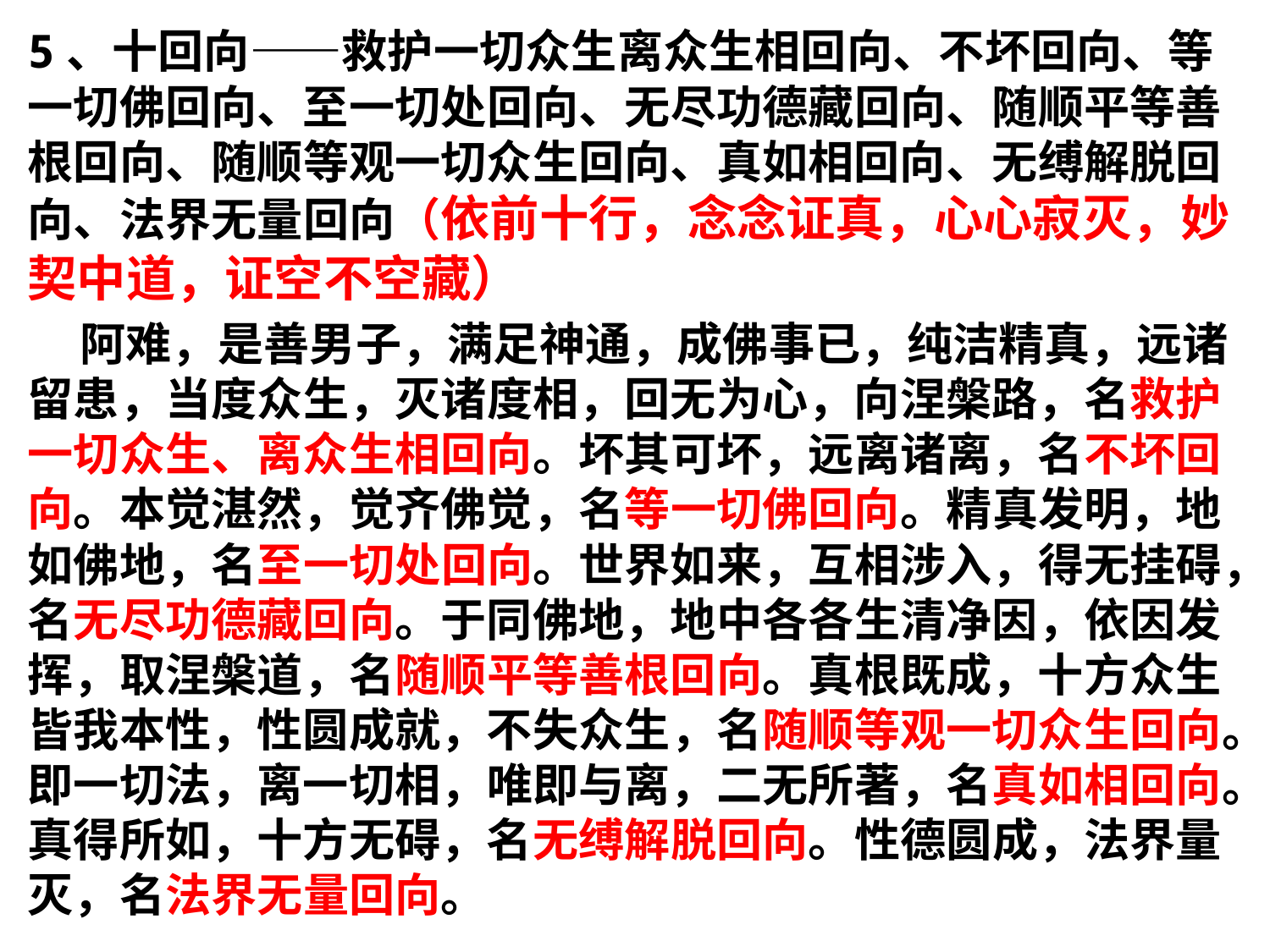

5、十回向——救护一切众生离众生相回向、不坏回向、等一切佛回向、至一切处回向、无尽功德藏回向、随顺平等善根回向、随顺等观一切众生回向、真如相回向、无缚解脱回向、法界无量回向（依前十行，念念证真，心心寂灭，妙契中道，证空不空藏）
    阿难，是善男子，满足神通，成佛事已，纯洁精真，远诸留患，当度众生，灭诸度相，回无为心，向涅槃路，名救护一切众生、离众生相回向。坏其可坏，远离诸离，名不坏回向。本觉湛然，觉齐佛觉，名等一切佛回向。精真发明，地如佛地，名至一切处回向。世界如来，互相涉入，得无挂碍，名无尽功德藏回向。于同佛地，地中各各生清净因，依因发挥，取涅槃道，名随顺平等善根回向。真根既成，十方众生皆我本性，性圆成就，不失众生，名随顺等观一切众生回向。即一切法，离一切相，唯即与离，二无所著，名真如相回向。真得所如，十方无碍，名无缚解脱回向。性德圆成，法界量灭，名法界无量回向。